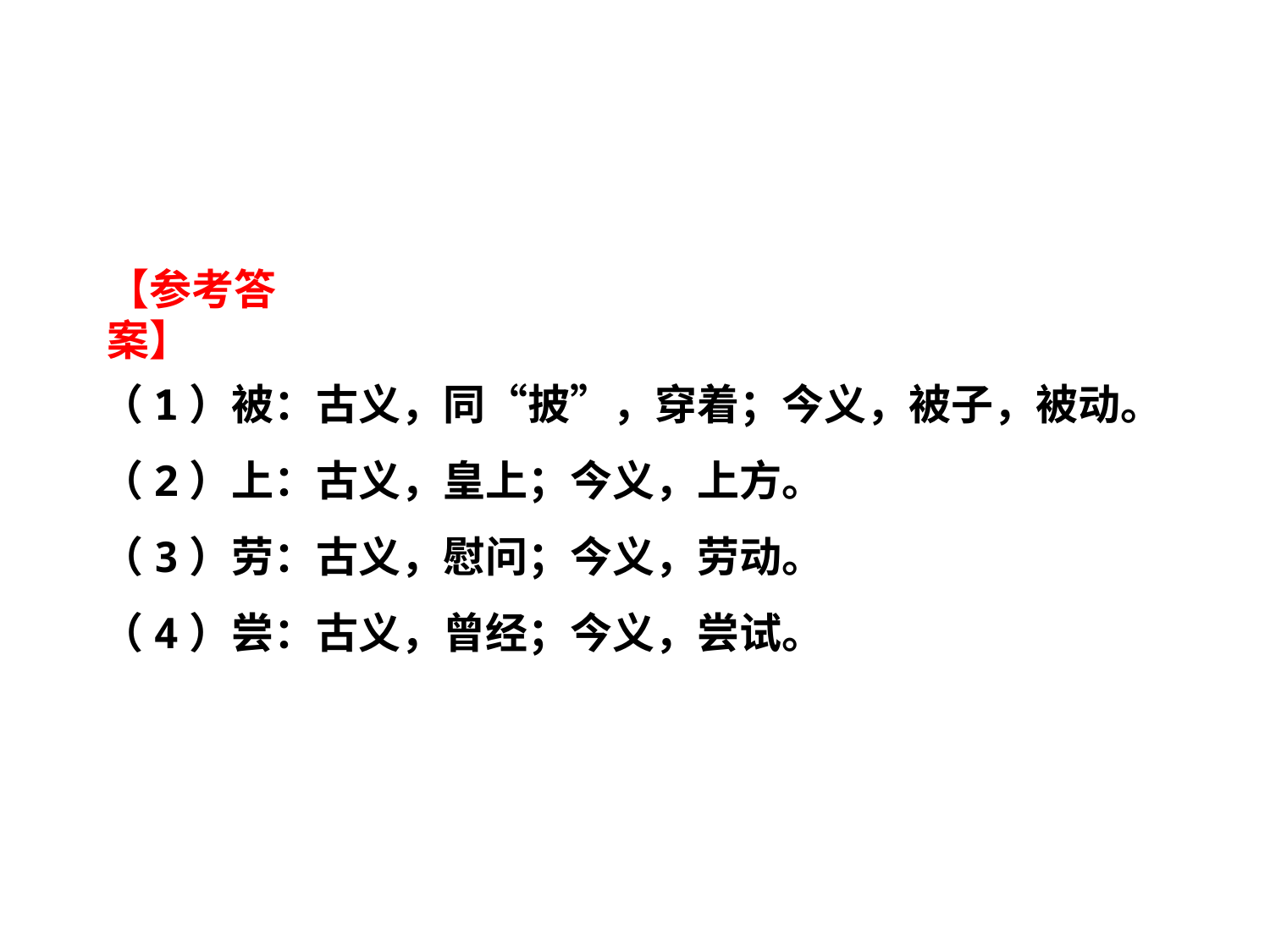

【参考答案】
（1）被：古义，同“披”，穿着；今义，被子，被动。
（2）上：古义，皇上；今义，上方。
（3）劳：古义，慰问；今义，劳动。
（4）尝：古义，曾经；今义，尝试。